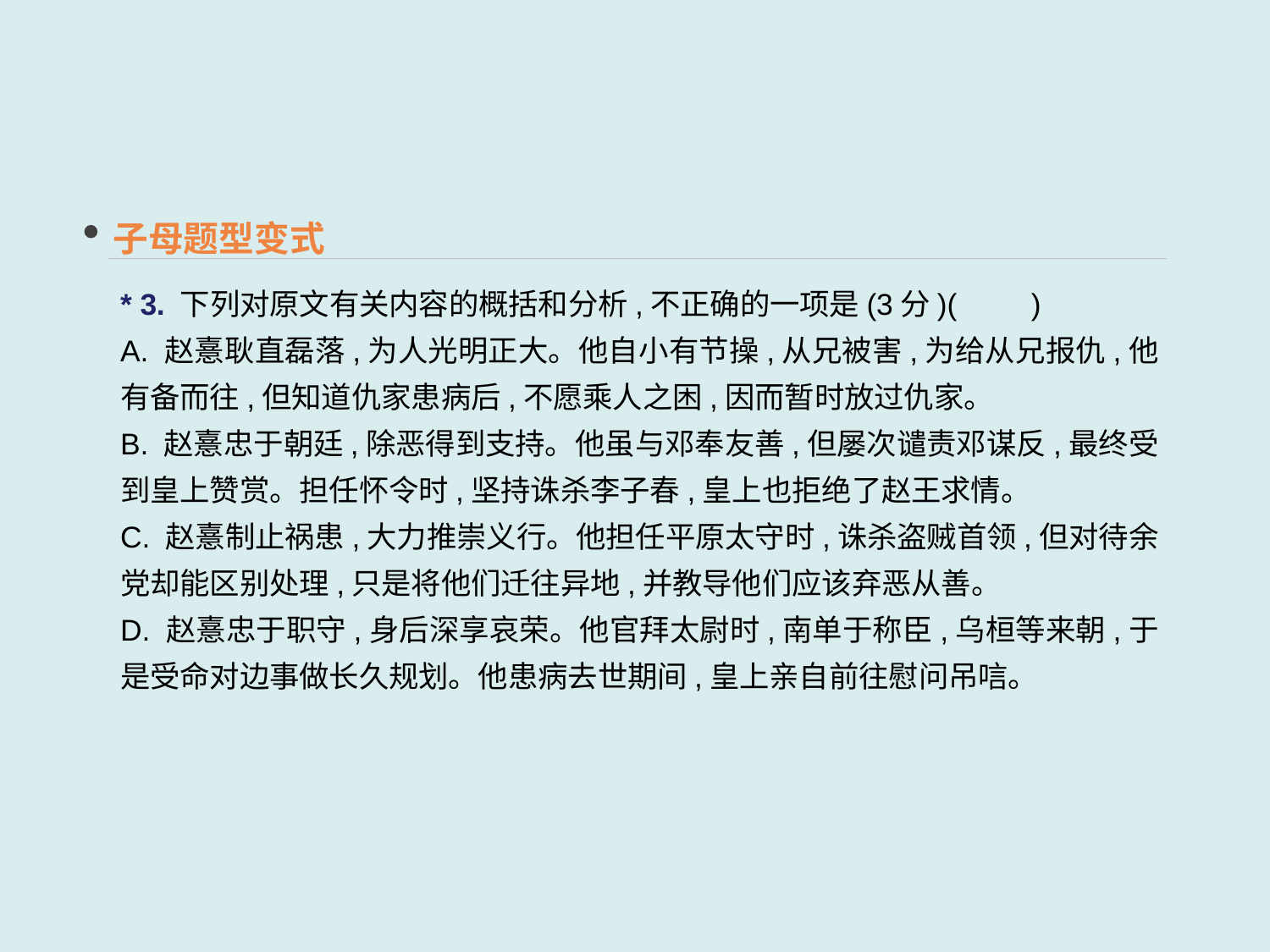

子母题型变式

* 3. 下列对原文有关内容的概括和分析,不正确的一项是(3分)(　　)
A. 赵憙耿直磊落,为人光明正大。他自小有节操,从兄被害,为给从兄报仇,他有备而往,但知道仇家患病后,不愿乘人之困,因而暂时放过仇家。
B. 赵憙忠于朝廷,除恶得到支持。他虽与邓奉友善,但屡次谴责邓谋反,最终受到皇上赞赏。担任怀令时,坚持诛杀李子春,皇上也拒绝了赵王求情。
C. 赵憙制止祸患,大力推崇义行。他担任平原太守时,诛杀盗贼首领,但对待余党却能区别处理,只是将他们迁往异地,并教导他们应该弃恶从善。
D. 赵憙忠于职守,身后深享哀荣。他官拜太尉时,南单于称臣,乌桓等来朝,于是受命对边事做长久规划。他患病去世期间,皇上亲自前往慰问吊唁。